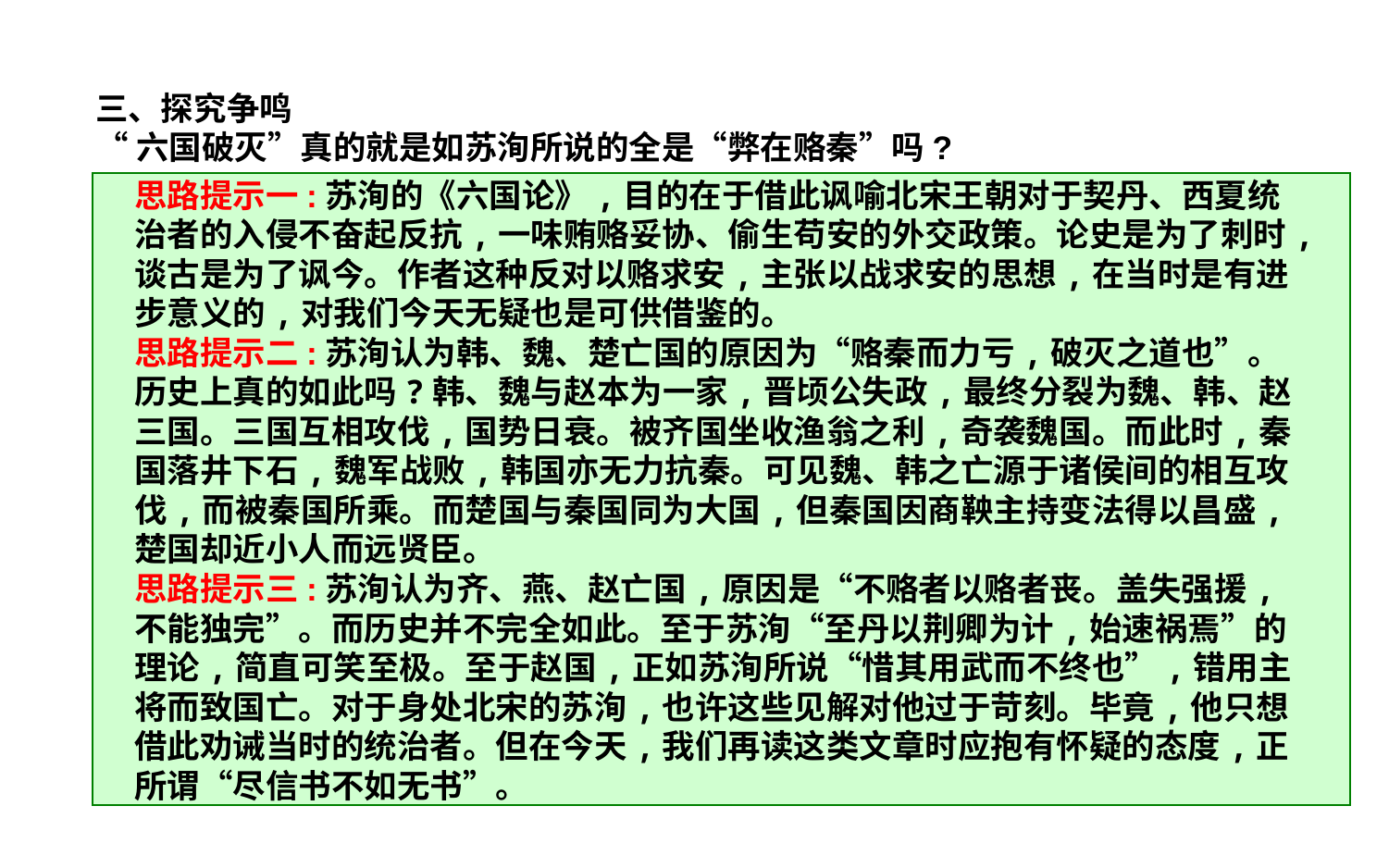

三、探究争鸣
“六国破灭”真的就是如苏洵所说的全是“弊在赂秦”吗?
思路提示一:苏洵的《六国论》,目的在于借此讽喻北宋王朝对于契丹、西夏统治者的入侵不奋起反抗,一味贿赂妥协、偷生苟安的外交政策。论史是为了刺时,谈古是为了讽今。作者这种反对以赂求安,主张以战求安的思想,在当时是有进步意义的,对我们今天无疑也是可供借鉴的。
思路提示二:苏洵认为韩、魏、楚亡国的原因为“赂秦而力亏,破灭之道也”。历史上真的如此吗?韩、魏与赵本为一家,晋顷公失政,最终分裂为魏、韩、赵三国。三国互相攻伐,国势日衰。被齐国坐收渔翁之利,奇袭魏国。而此时,秦国落井下石,魏军战败,韩国亦无力抗秦。可见魏、韩之亡源于诸侯间的相互攻伐,而被秦国所乘。而楚国与秦国同为大国,但秦国因商鞅主持变法得以昌盛,楚国却近小人而远贤臣。
思路提示三:苏洵认为齐、燕、赵亡国,原因是“不赂者以赂者丧。盖失强援,不能独完”。而历史并不完全如此。至于苏洵“至丹以荆卿为计,始速祸焉”的理论,简直可笑至极。至于赵国,正如苏洵所说“惜其用武而不终也”,错用主将而致国亡。对于身处北宋的苏洵,也许这些见解对他过于苛刻。毕竟,他只想借此劝诫当时的统治者。但在今天,我们再读这类文章时应抱有怀疑的态度,正所谓“尽信书不如无书”。